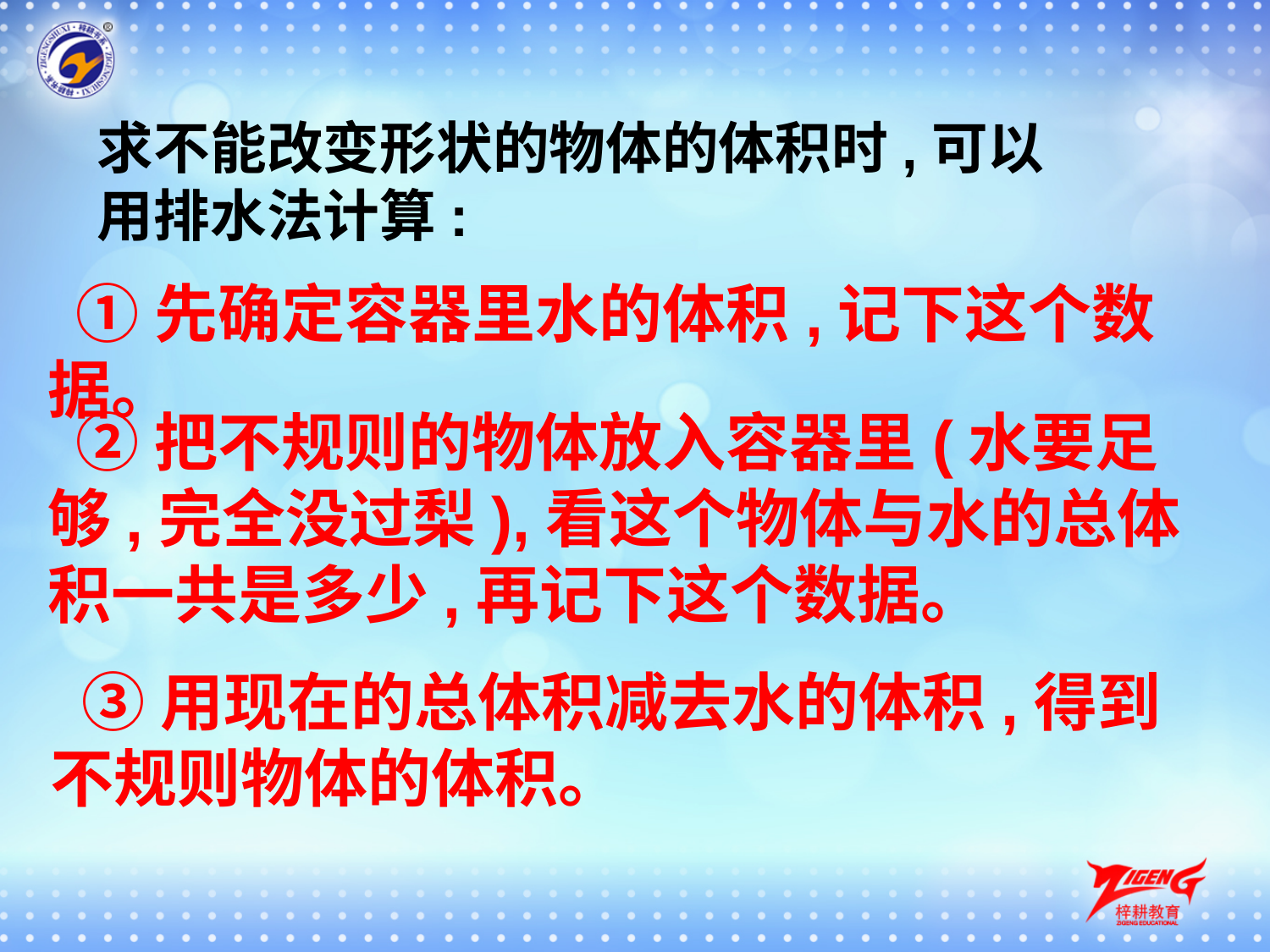

求不能改变形状的物体的体积时,可以用排水法计算:
  ①先确定容器里水的体积,记下这个数据。
  ②把不规则的物体放入容器里(水要足够,完全没过梨),看这个物体与水的总体积一共是多少,再记下这个数据。
③用现在的总体积减去水的体积,得到不规则物体的体积。